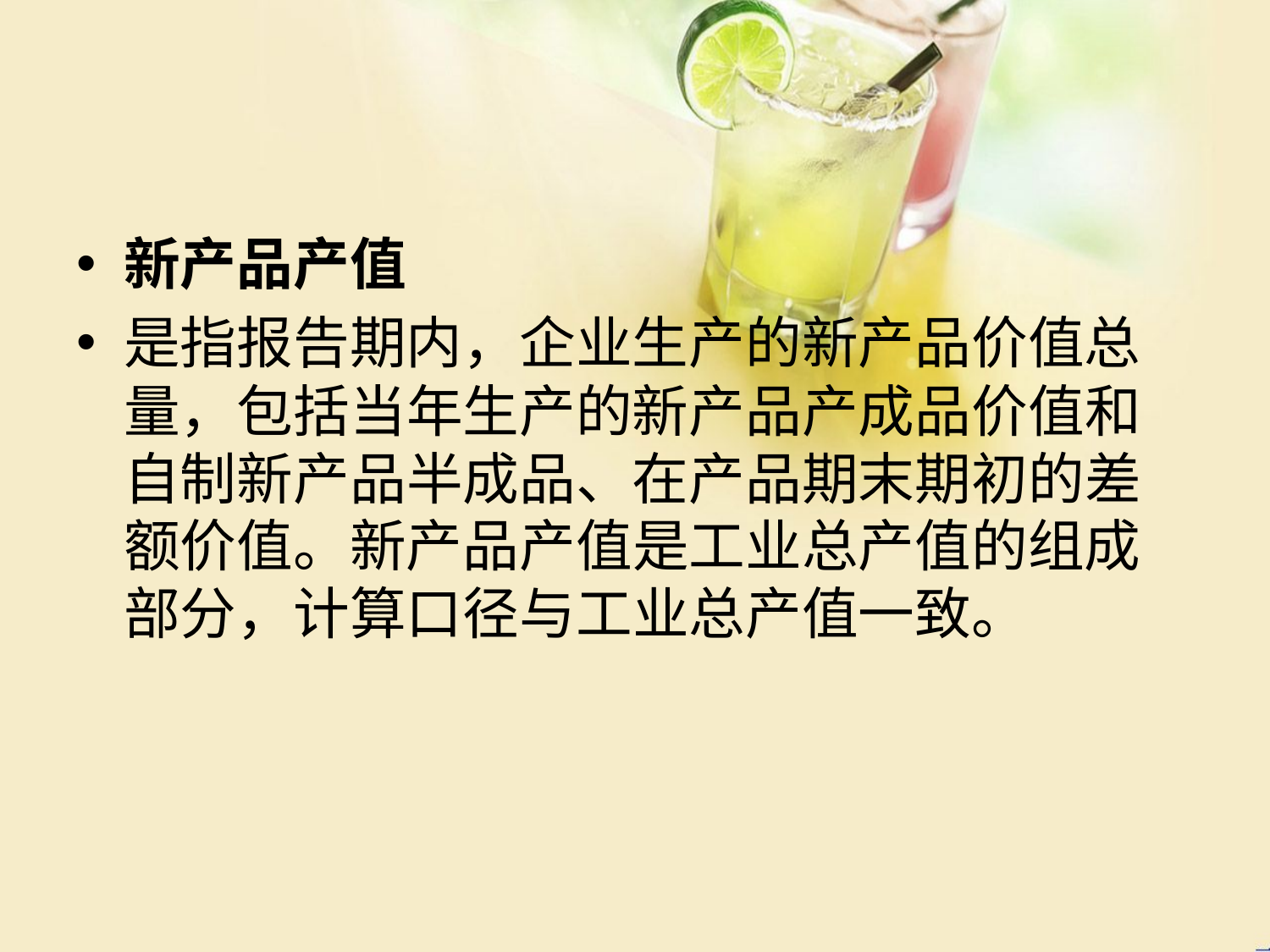

新产品产值
是指报告期内，企业生产的新产品价值总量，包括当年生产的新产品产成品价值和自制新产品半成品、在产品期末期初的差额价值。新产品产值是工业总产值的组成部分，计算口径与工业总产值一致。